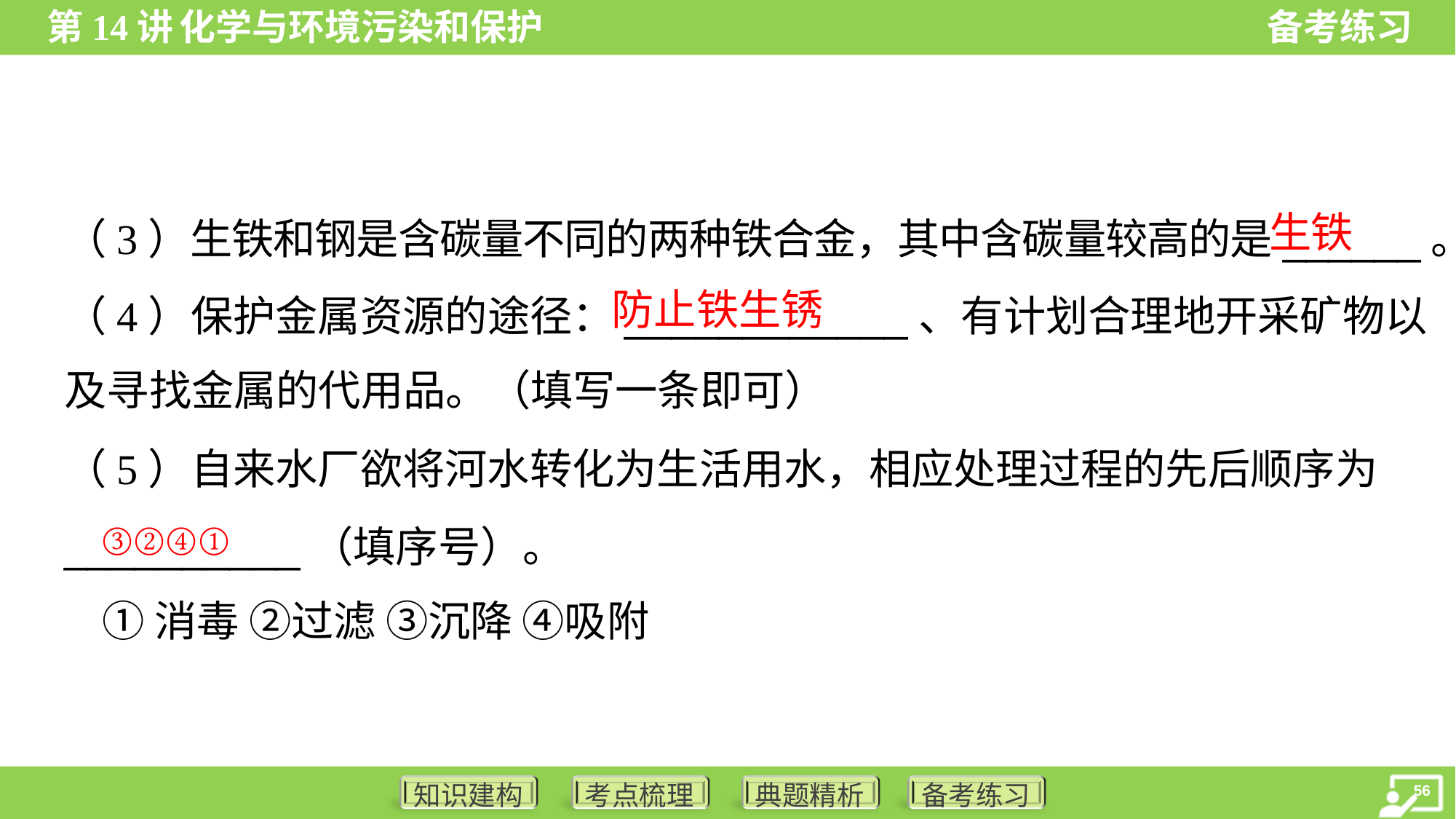

生铁
（3）生铁和钢是含碳量不同的两种铁合金，其中含碳量较高的是______。
（4）保护金属资源的途径：____________、有计划合理地开采矿物以
及寻找金属的代用品。（填写一条即可）
防止铁生锈
（5）自来水厂欲将河水转化为生活用水，相应处理过程的先后顺序为
__________（填序号）。
    ①消毒 ②过滤 ③沉降 ④吸附
③②④①